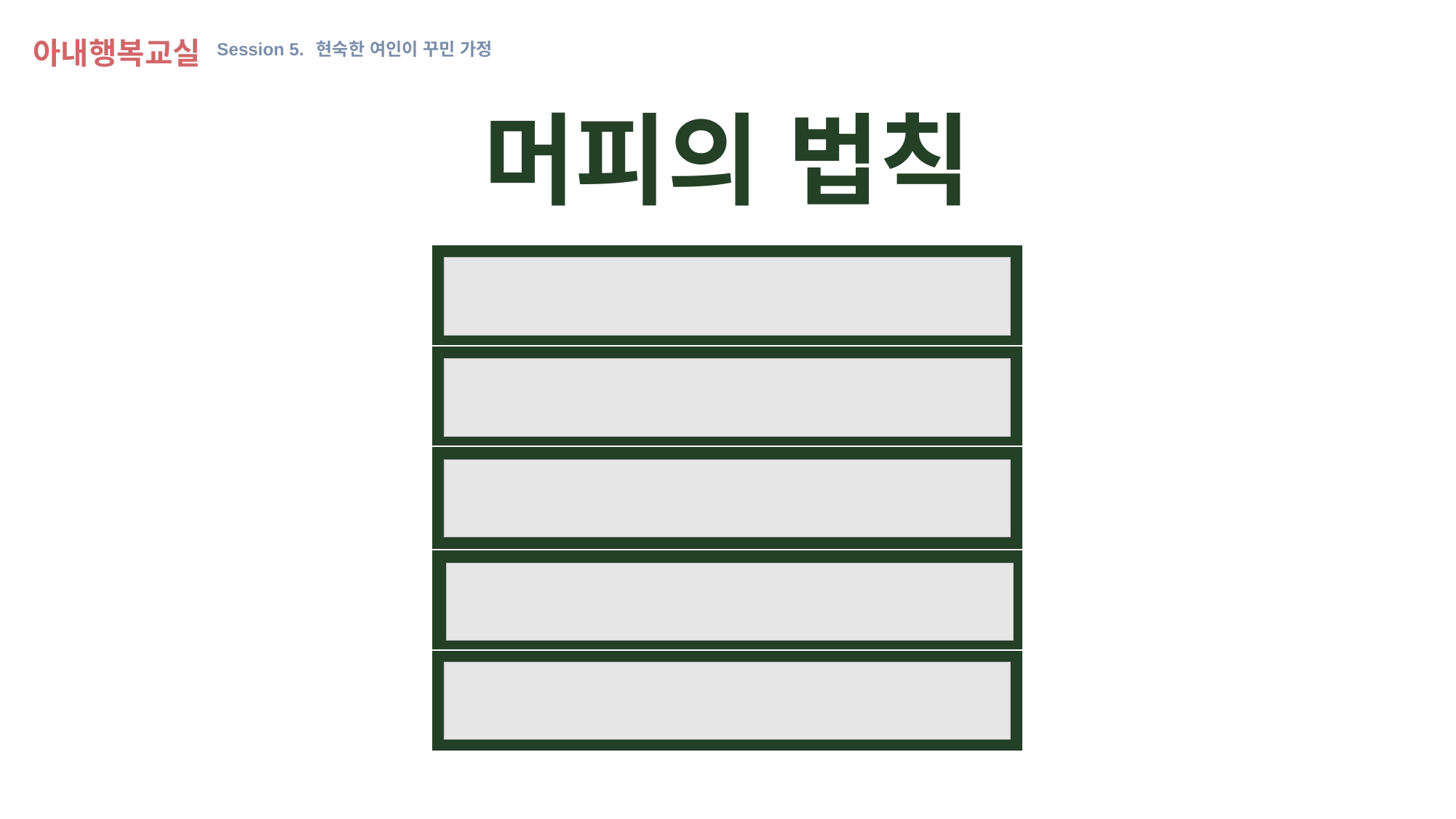

아내행복교실 Session 5. 현숙한 여인이 꾸민 가정

머피의 법칙
| 지하철에서 자리 잡으면 할아버지가 나타난다. |
| --- |
| 할 수 없이 택시타면 기다리던 버스가 앞질러 간다. |
| 지하철에서 일찍 내릴 손님 앞에 서있으면 끝까지 안 내린다. |
| 목욕탕 옷장 앞에 서면 위, 아래, 양 옆에서 다른 사람이 옷 갈아 입고 있다. |
| 혼자 볼 때는 아무렇지도 않았던 비디오가 아이들이 들어오면 낮 뜨거운 장면이 나온다. |